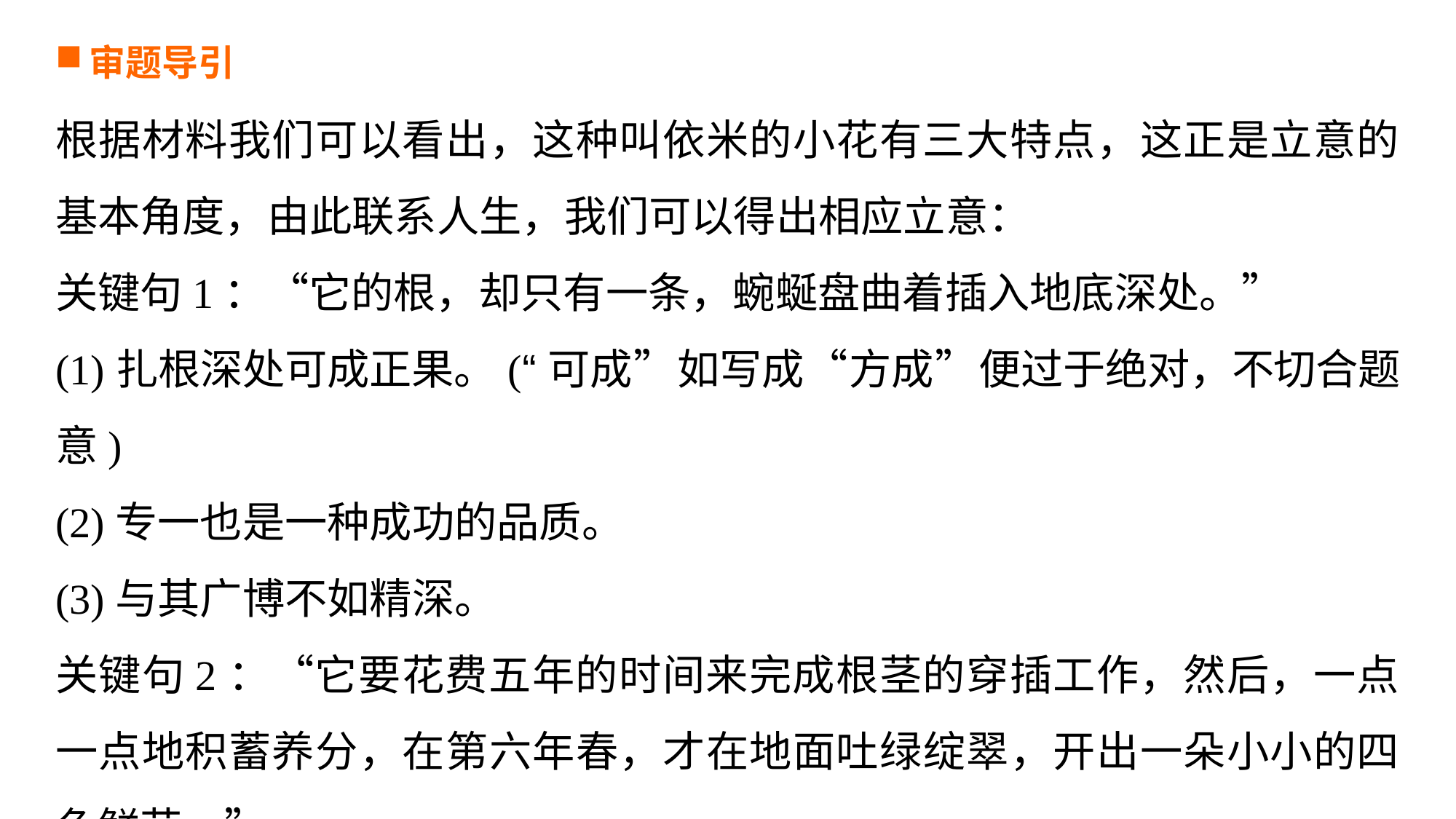

审题导引
根据材料我们可以看出，这种叫依米的小花有三大特点，这正是立意的基本角度，由此联系人生，我们可以得出相应立意：
关键句1：“它的根，却只有一条，蜿蜒盘曲着插入地底深处。”
(1)扎根深处可成正果。(“可成”如写成“方成”便过于绝对，不切合题意)
(2)专一也是一种成功的品质。
(3)与其广博不如精深。
关键句2：“它要花费五年的时间来完成根茎的穿插工作，然后，一点一点地积蓄养分，在第六年春，才在地面吐绿绽翠，开出一朵小小的四色鲜花。”